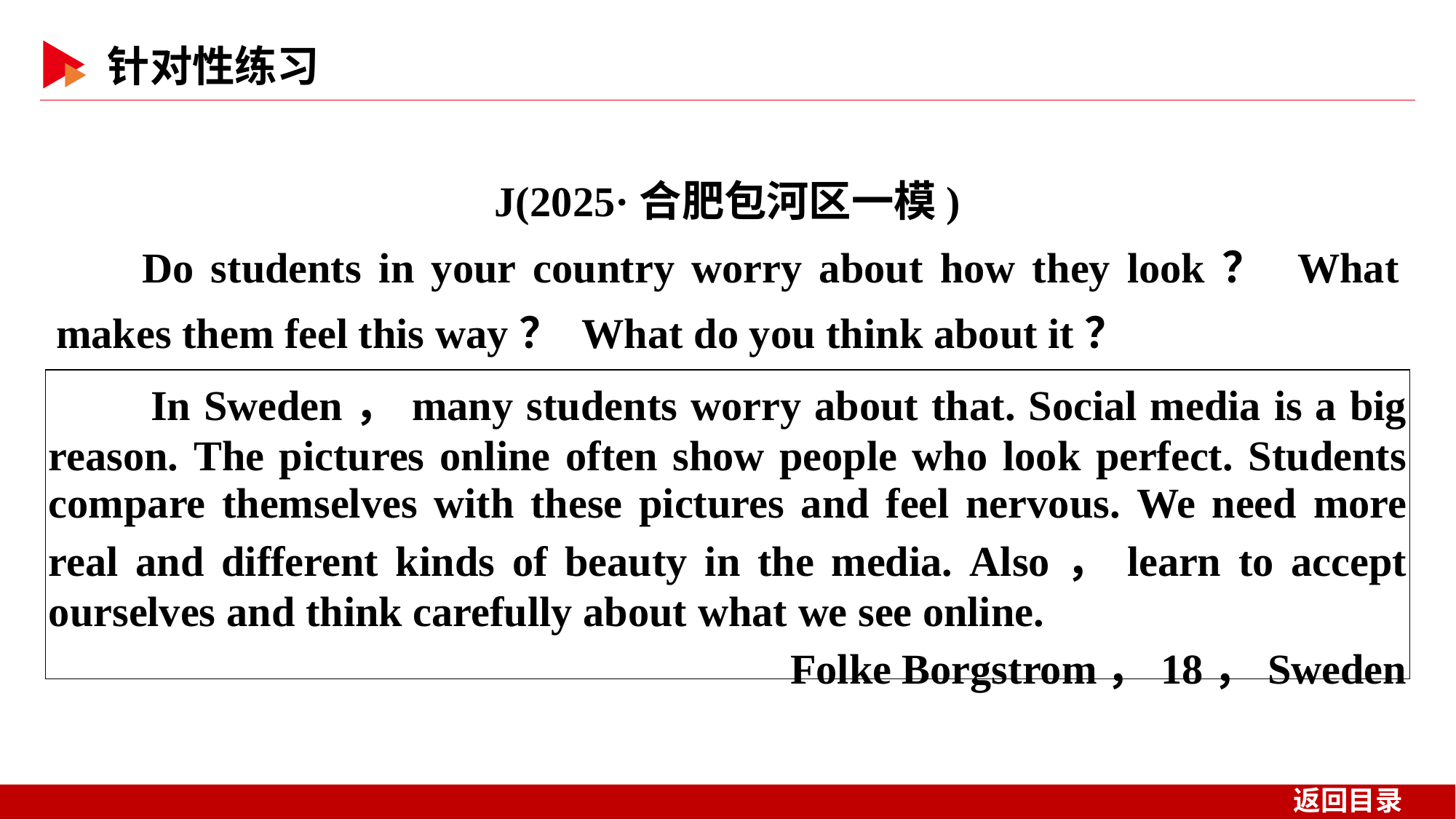

J(2025·合肥包河区一模)
Do students in your country worry about how they look？ What makes them feel this way？ What do you think about it？
| In Sweden，many students worry about that. Social media is a big reason. The pictures online often show people who look perfect. Students compare themselves with these pictures and feel nervous. We need more real and different kinds of beauty in the media. Also，learn to accept ourselves and think carefully about what we see online. Folke Borgstrom，18，Sweden |
| --- |